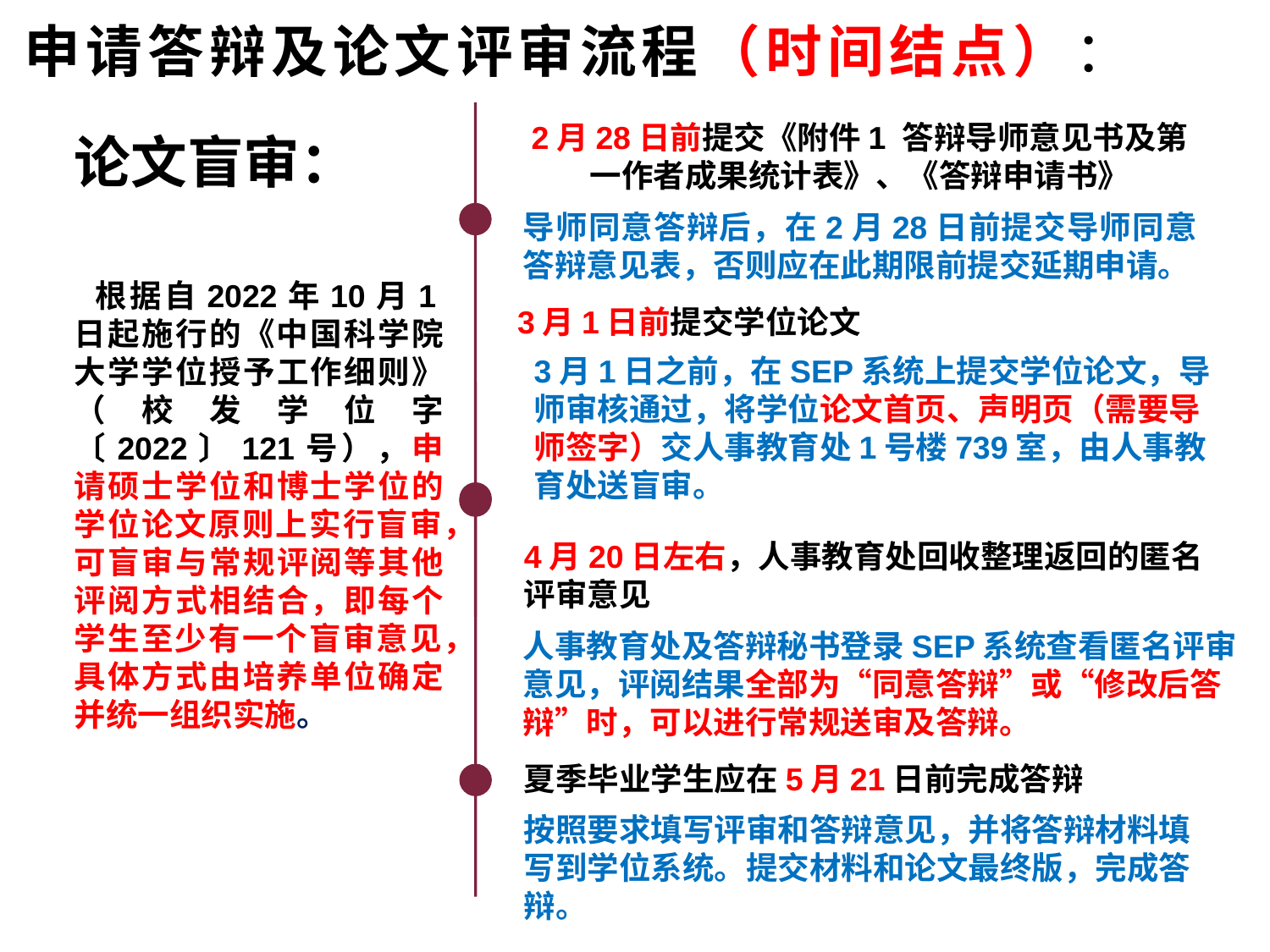

申请答辩及论文评审流程（时间结点）：

2月28日前提交《附件1 答辩导师意见书及第一作者成果统计表》、《答辩申请书》
论文盲审：
导师同意答辩后，在2月28日前提交导师同意答辩意见表，否则应在此期限前提交延期申请。

 根据自2022年10月1日起施行的《中国科学院大学学位授予工作细则》（校发学位字〔2022〕121号），申请硕士学位和博士学位的学位论文原则上实行盲审，可盲审与常规评阅等其他评阅方式相结合，即每个学生至少有一个盲审意见，具体方式由培养单位确定并统一组织实施。
3月1日前提交学位论文
3月1日之前，在SEP系统上提交学位论文，导师审核通过，将学位论文首页、声明页（需要导师签字）交人事教育处1号楼739室，由人事教育处送盲审。

4月20日左右，人事教育处回收整理返回的匿名评审意见
人事教育处及答辩秘书登录SEP系统查看匿名评审意见，评阅结果全部为“同意答辩”或“修改后答辩”时，可以进行常规送审及答辩。
夏季毕业学生应在5月21日前完成答辩
按照要求填写评审和答辩意见，并将答辩材料填写到学位系统。提交材料和论文最终版，完成答辩。